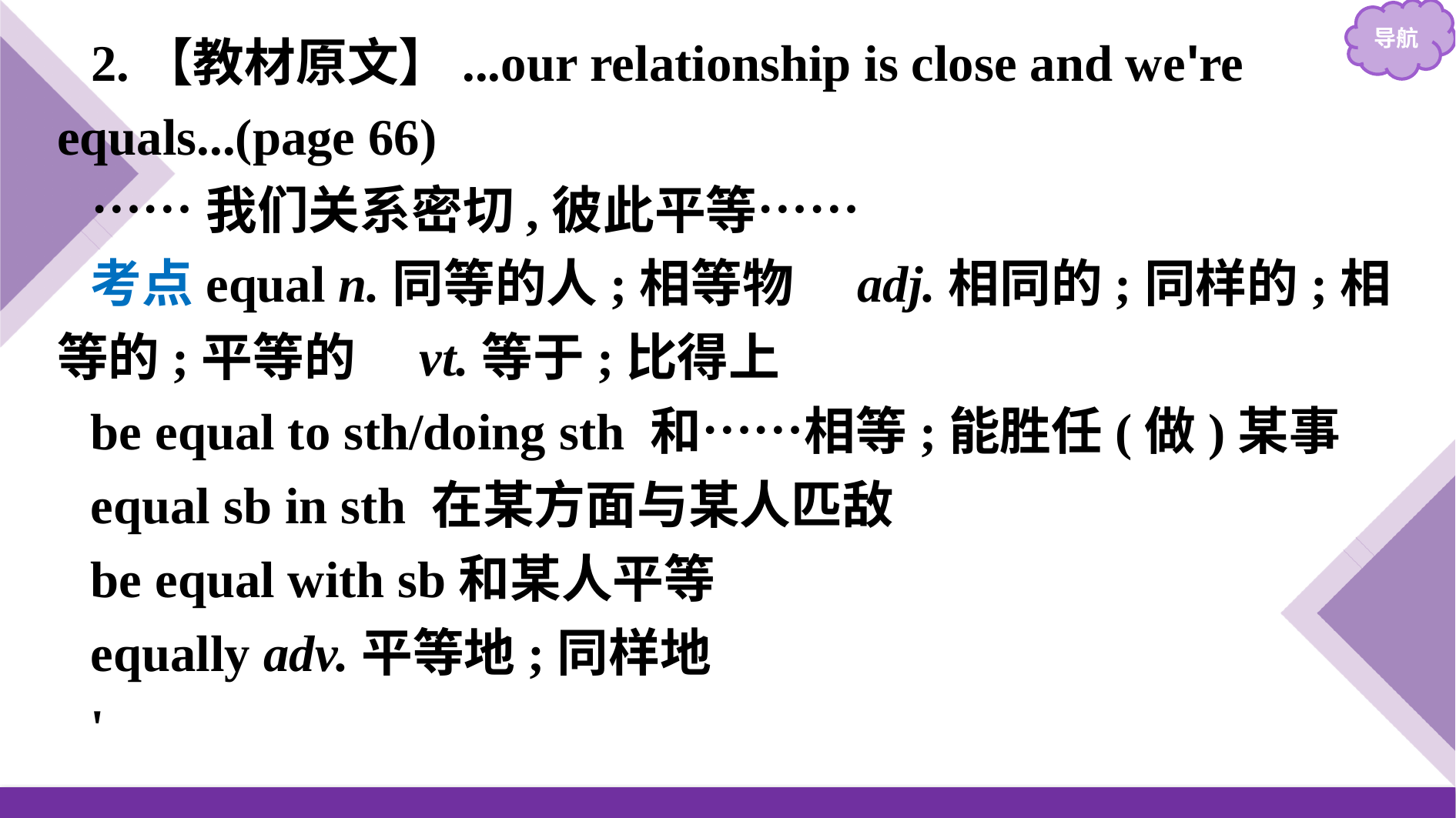

2.【教材原文】...our relationship is close and we're equals...(page 66)
……我们关系密切,彼此平等……
考点equal n.同等的人;相等物　adj.相同的;同样的;相等的;平等的　vt.等于;比得上
be equal to sth/doing sth 和……相等;能胜任(做)某事
equal sb in sth 在某方面与某人匹敌
be equal with sb和某人平等
equally adv.平等地;同样地
'